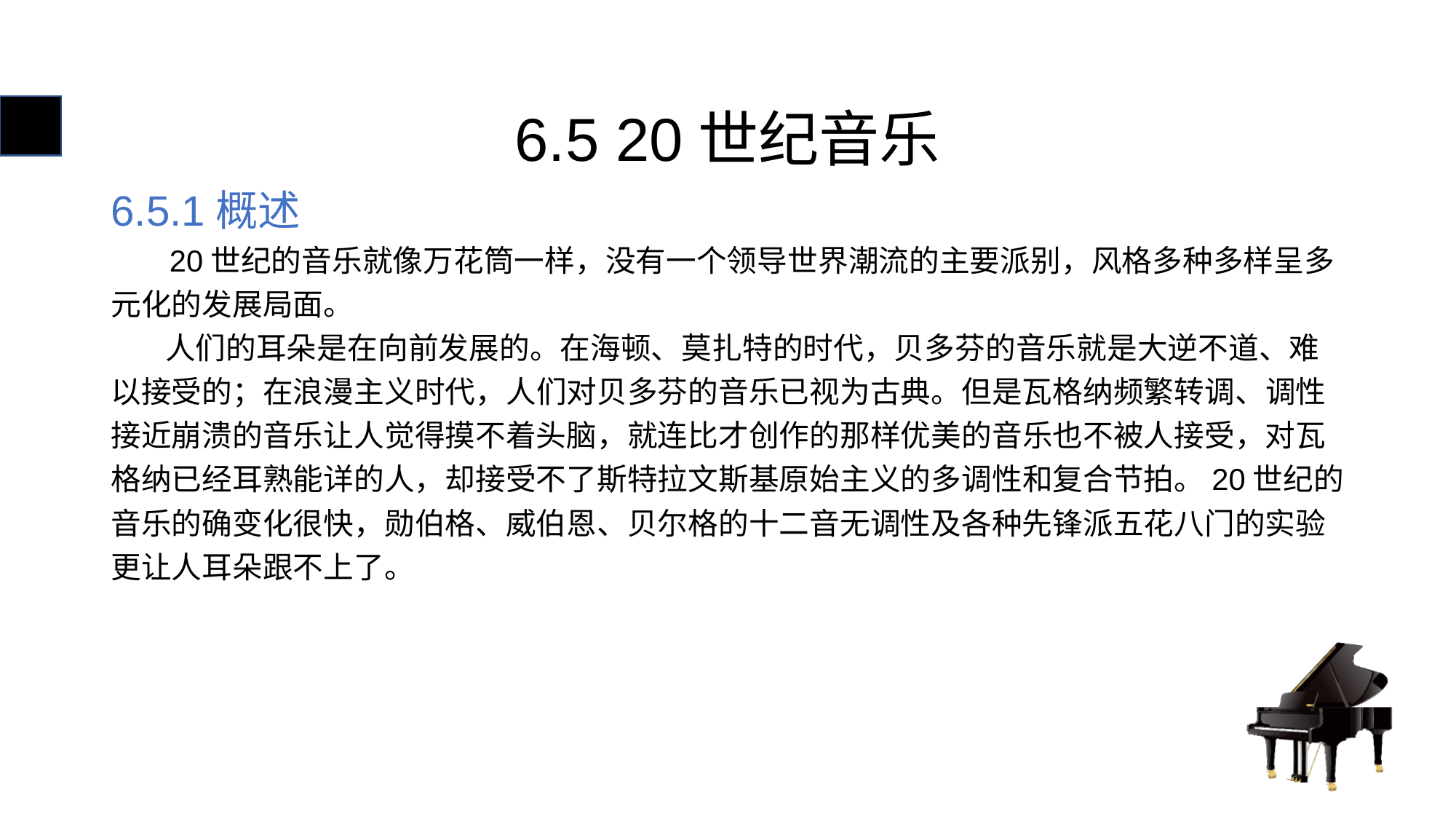

# 6.5 20世纪音乐
6.5.1概述
       20世纪的音乐就像万花筒一样，没有一个领导世界潮流的主要派别，风格多种多样呈多元化的发展局面。
       人们的耳朵是在向前发展的。在海顿、莫扎特的时代，贝多芬的音乐就是大逆不道、难以接受的；在浪漫主义时代，人们对贝多芬的音乐已视为古典。但是瓦格纳频繁转调、调性接近崩溃的音乐让人觉得摸不着头脑，就连比才创作的那样优美的音乐也不被人接受，对瓦格纳已经耳熟能详的人，却接受不了斯特拉文斯基原始主义的多调性和复合节拍。20世纪的音乐的确变化很快，勋伯格、威伯恩、贝尔格的十二音无调性及各种先锋派五花八门的实验更让人耳朵跟不上了。